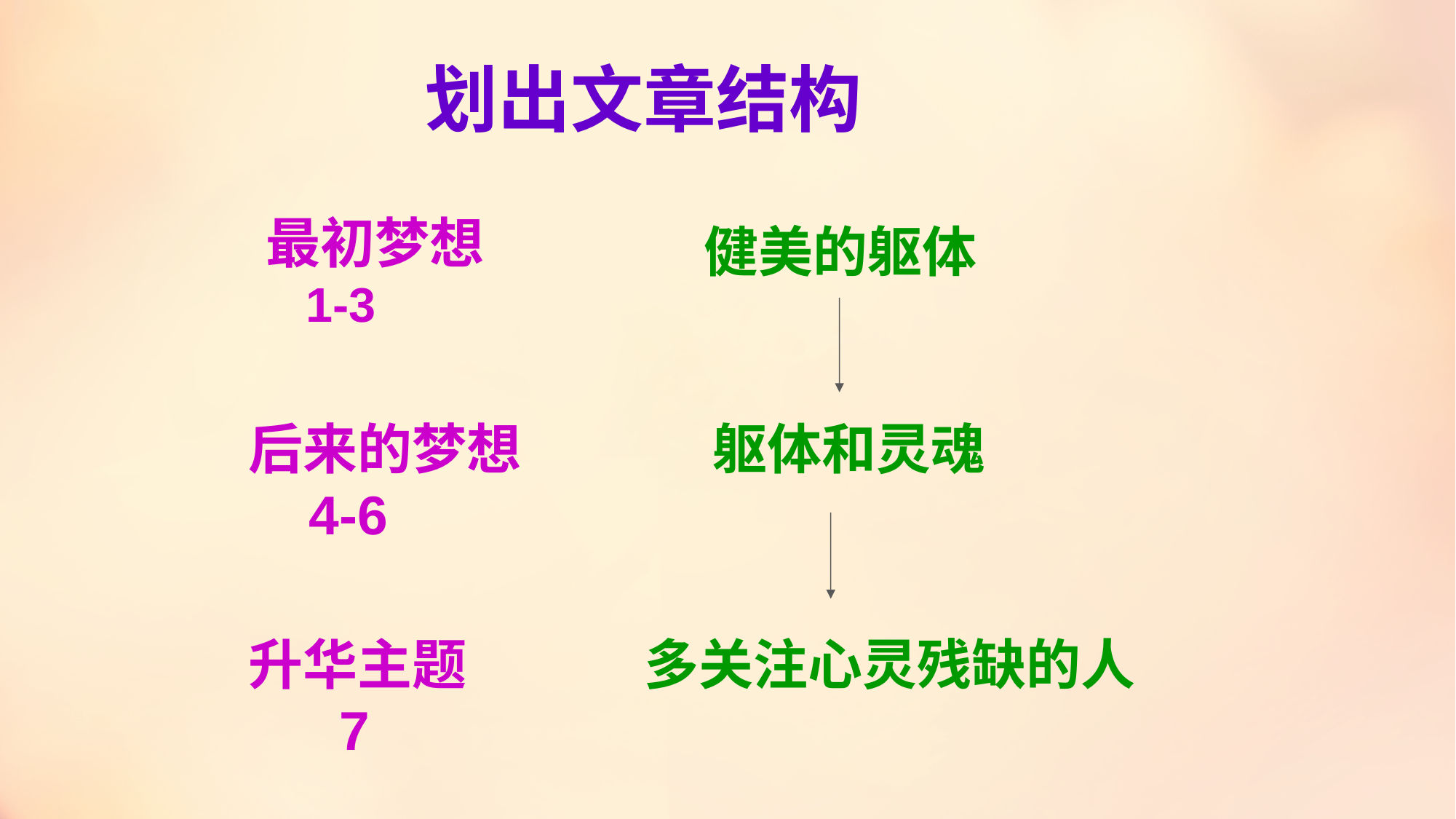

划出文章结构
最初梦想
   1-3
健美的躯体

躯体和灵魂
后来的梦想
    4-6

升华主题
      7
多关注心灵残缺的人